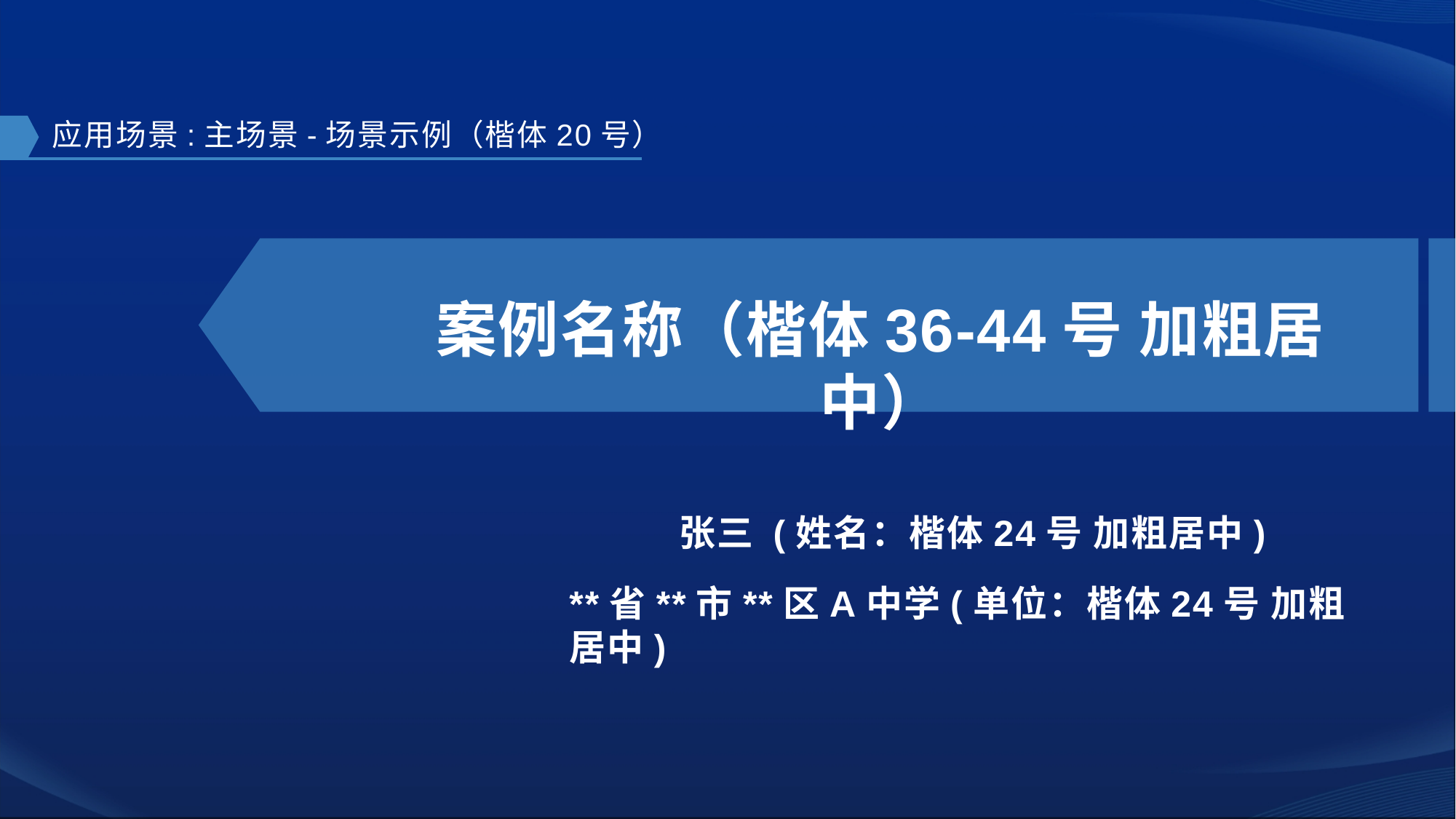

应用场景:主场景-场景示例（楷体20号）

案例名称（楷体36-44号 加粗居中）
       张三 (姓名：楷体24号 加粗居中)
**省**市**区A中学(单位：楷体24号 加粗居中)